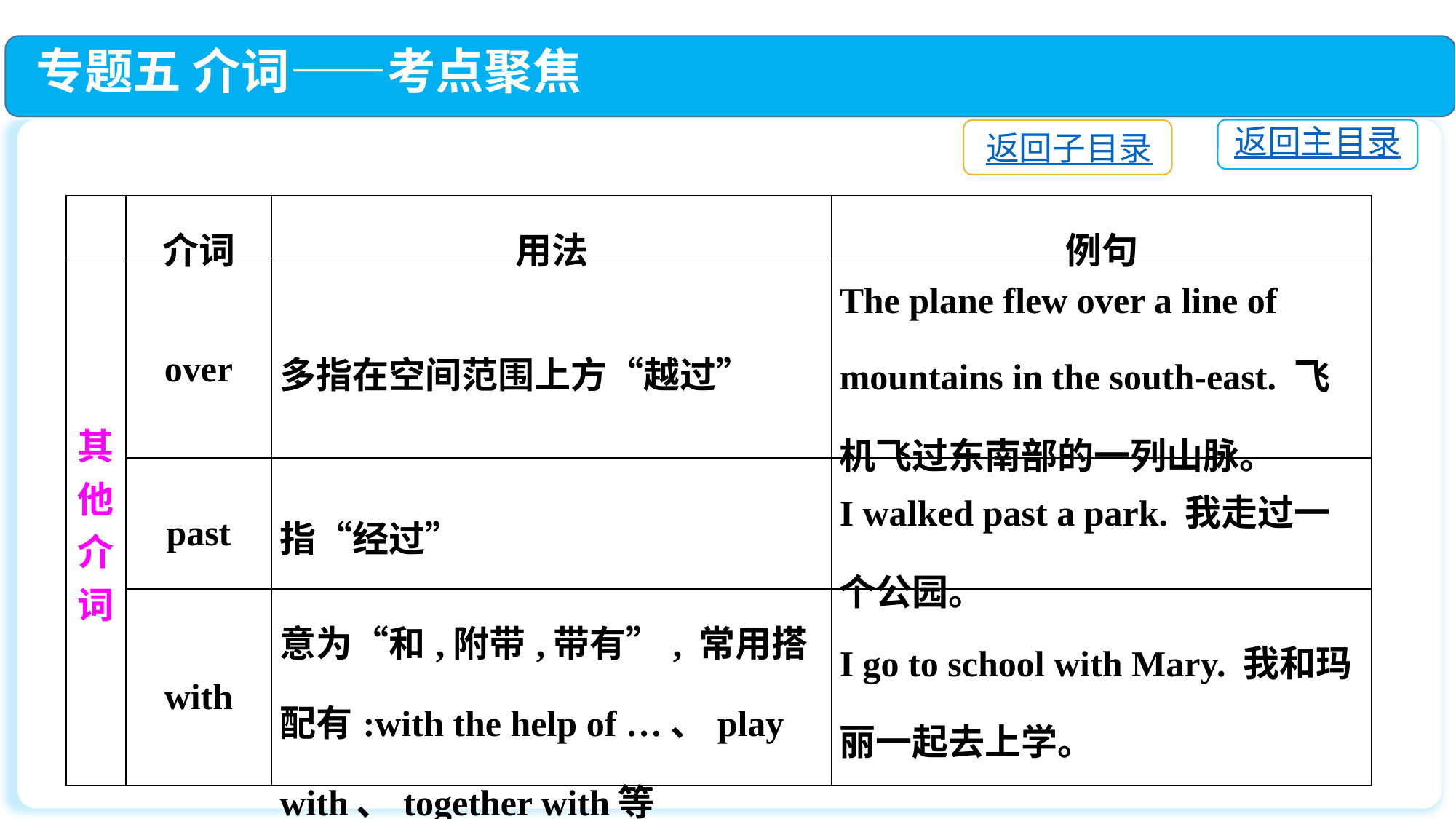

专题五 介词——考点聚焦

返回主目录

返回子目录
|  | 介词 | 用法 | 例句 |
| --- | --- | --- | --- |
| 其 他 介 词 | over | 多指在空间范围上方“越过” | The plane flew over a line of mountains in the south-east. 飞机飞过东南部的一列山脉。 |
|  | past | 指“经过” | I walked past a park. 我走过一个公园。 |
|  | with | 意为“和,附带,带有”, 常用搭配有:with the help of …、play with、together with等 | I go to school with Mary. 我和玛丽一起去上学。 |